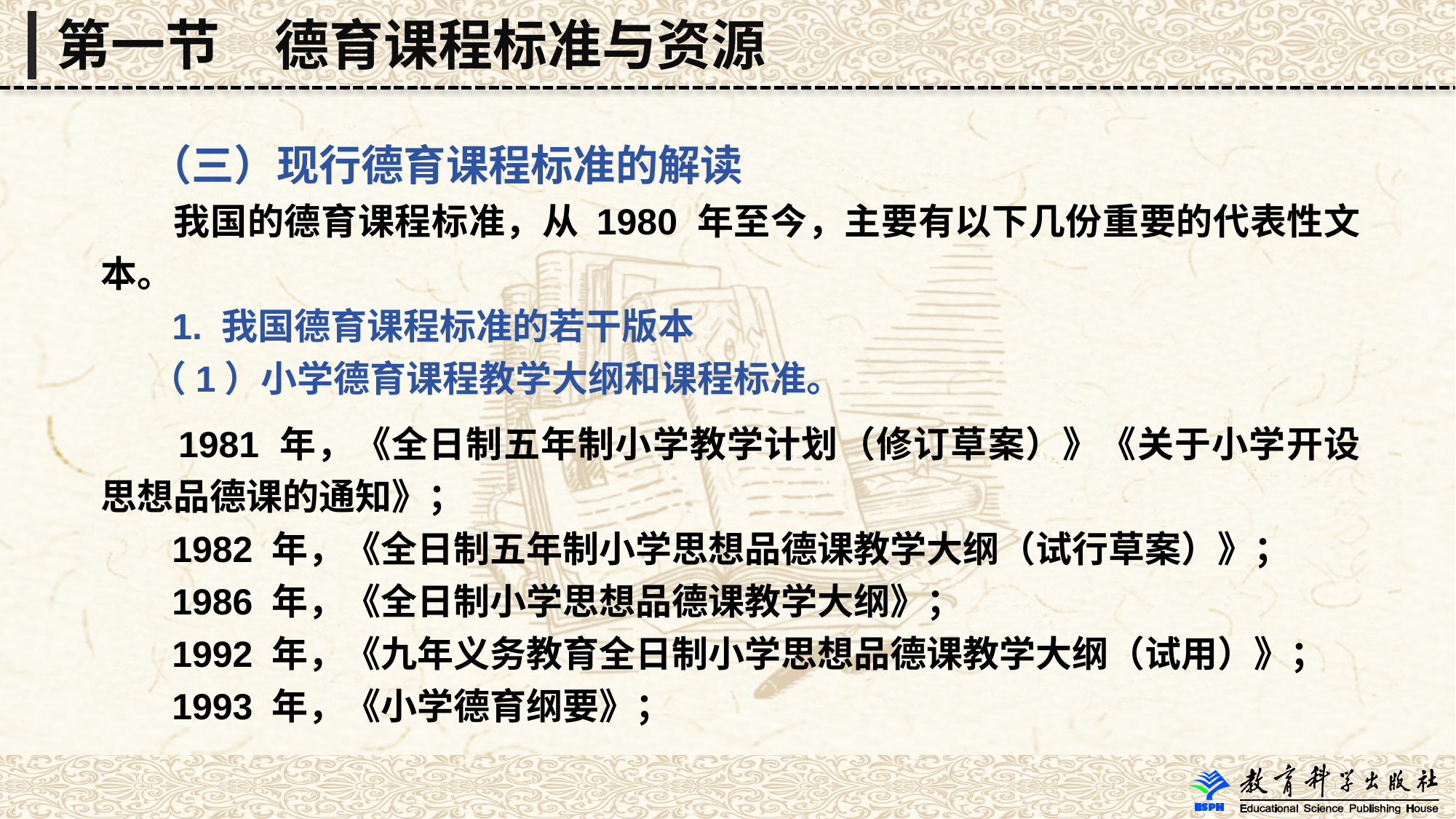

第一节　德育课程标准与资源
    （三）现行德育课程标准的解读
         我国的德育课程标准，从 1980 年至今，主要有以下几份重要的代表性文本。
       1. 我国德育课程标准的若干版本
     （1）小学德育课程教学大纲和课程标准。

       1981 年，《全日制五年制小学教学计划（修订草案）》《关于小学开设思想品德课的通知》；
       1982 年，《全日制五年制小学思想品德课教学大纲（试行草案）》；
       1986 年，《全日制小学思想品德课教学大纲》；
       1992 年，《九年义务教育全日制小学思想品德课教学大纲（试用）》；
       1993 年，《小学德育纲要》；